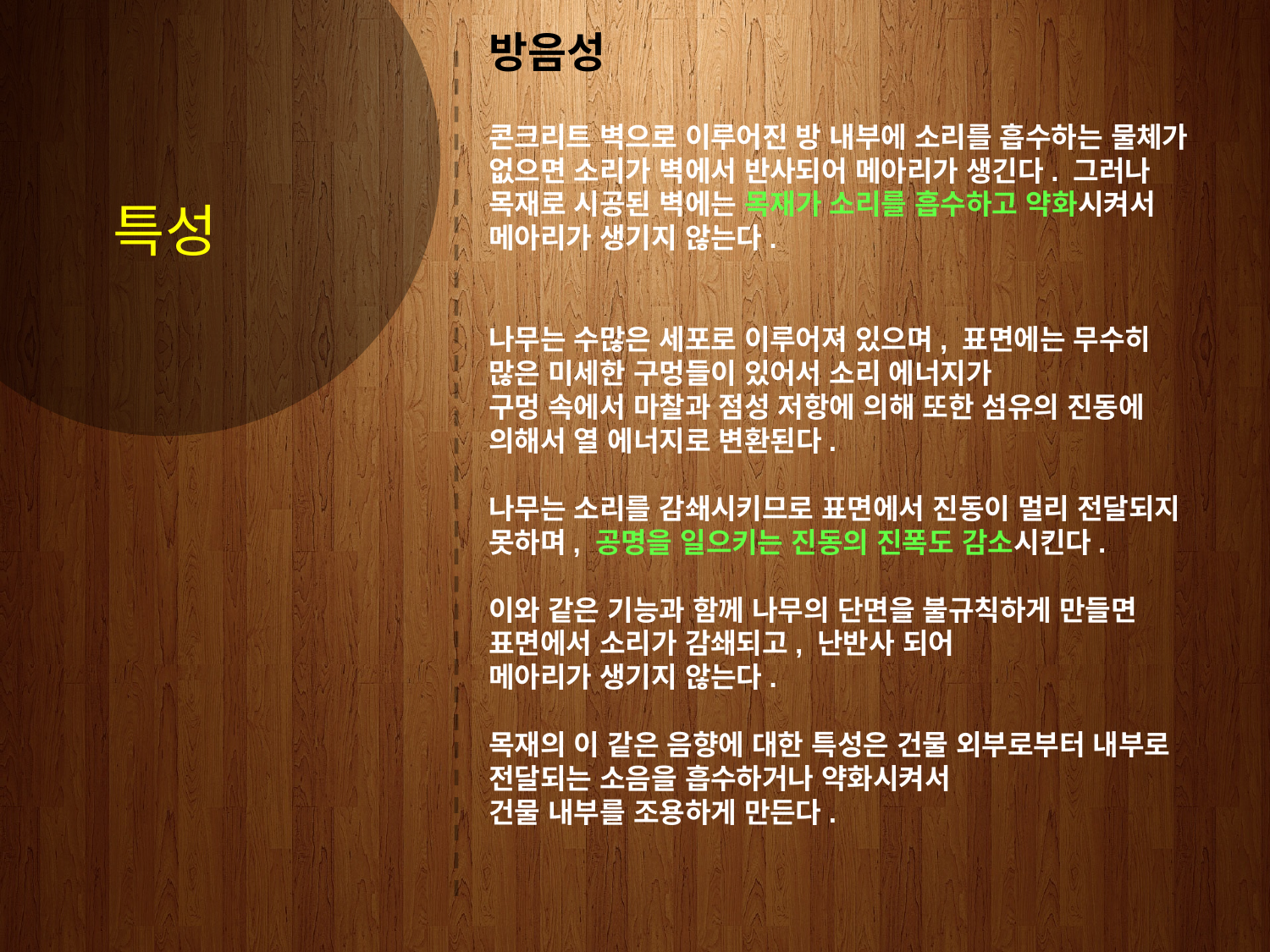

PART 2

특성

방음성

콘크리트 벽으로 이루어진 방 내부에 소리를 흡수하는 물체가 없으면 소리가 벽에서 반사되어 메아리가 생긴다. 그러나 목재로 시공된 벽에는 목재가 소리를 흡수하고 약화시켜서 메아리가 생기지 않는다.

나무는 수많은 세포로 이루어져 있으며, 표면에는 무수히 많은 미세한 구멍들이 있어서 소리 에너지가
구멍 속에서 마찰과 점성 저항에 의해 또한 섬유의 진동에 의해서 열 에너지로 변환된다.

나무는 소리를 감쇄시키므로 표면에서 진동이 멀리 전달되지 못하며, 공명을 일으키는 진동의 진폭도 감소시킨다.

이와 같은 기능과 함께 나무의 단면을 불규칙하게 만들면 표면에서 소리가 감쇄되고, 난반사 되어
메아리가 생기지 않는다.
목재의 이 같은 음향에 대한 특성은 건물 외부로부터 내부로 전달되는 소음을 흡수하거나 약화시켜서
건물 내부를 조용하게 만든다.